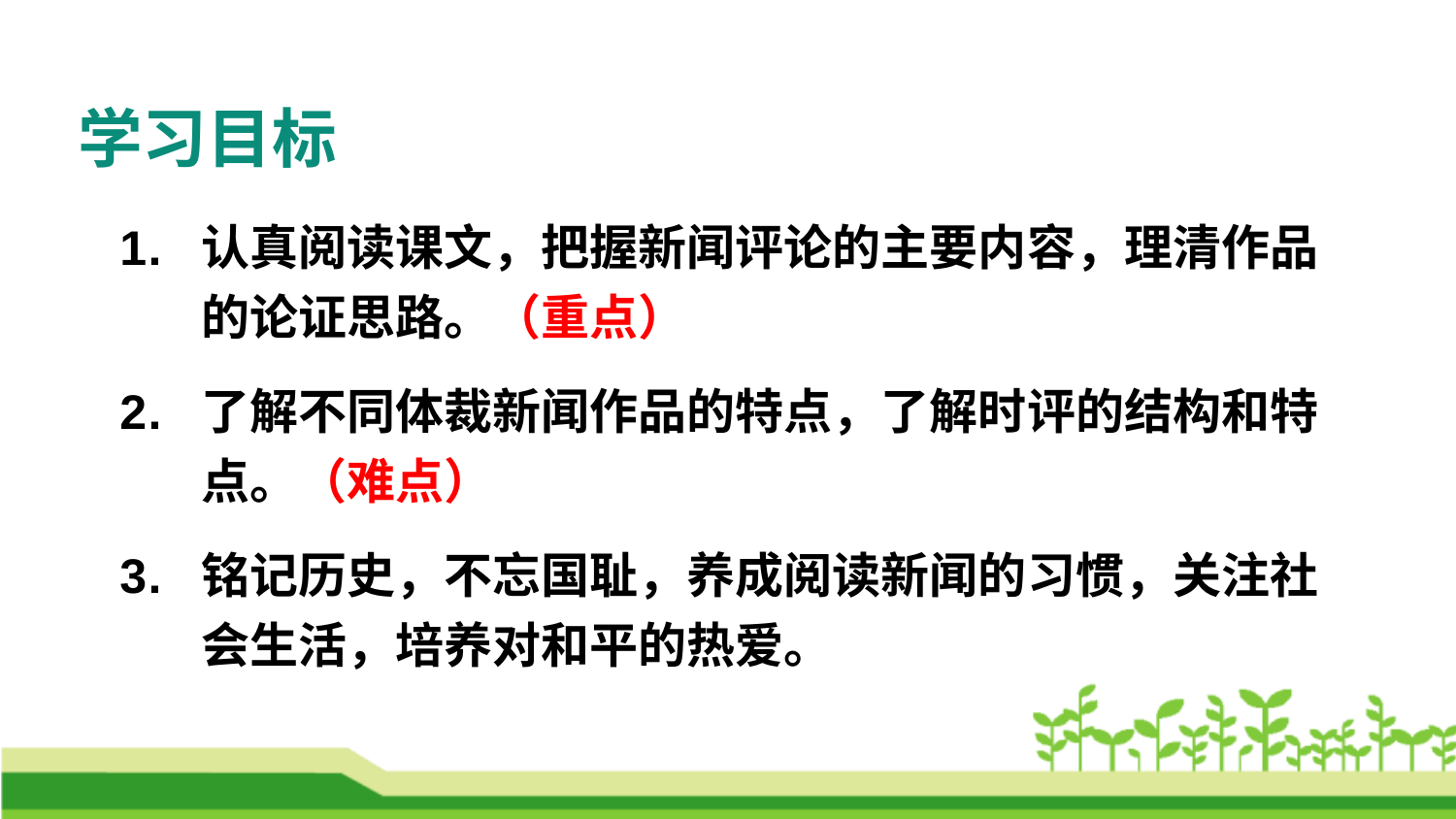

学习目标
认真阅读课文，把握新闻评论的主要内容，理清作品的论证思路。（重点）
了解不同体裁新闻作品的特点，了解时评的结构和特点。（难点）
铭记历史，不忘国耻，养成阅读新闻的习惯，关注社会生活，培养对和平的热爱。